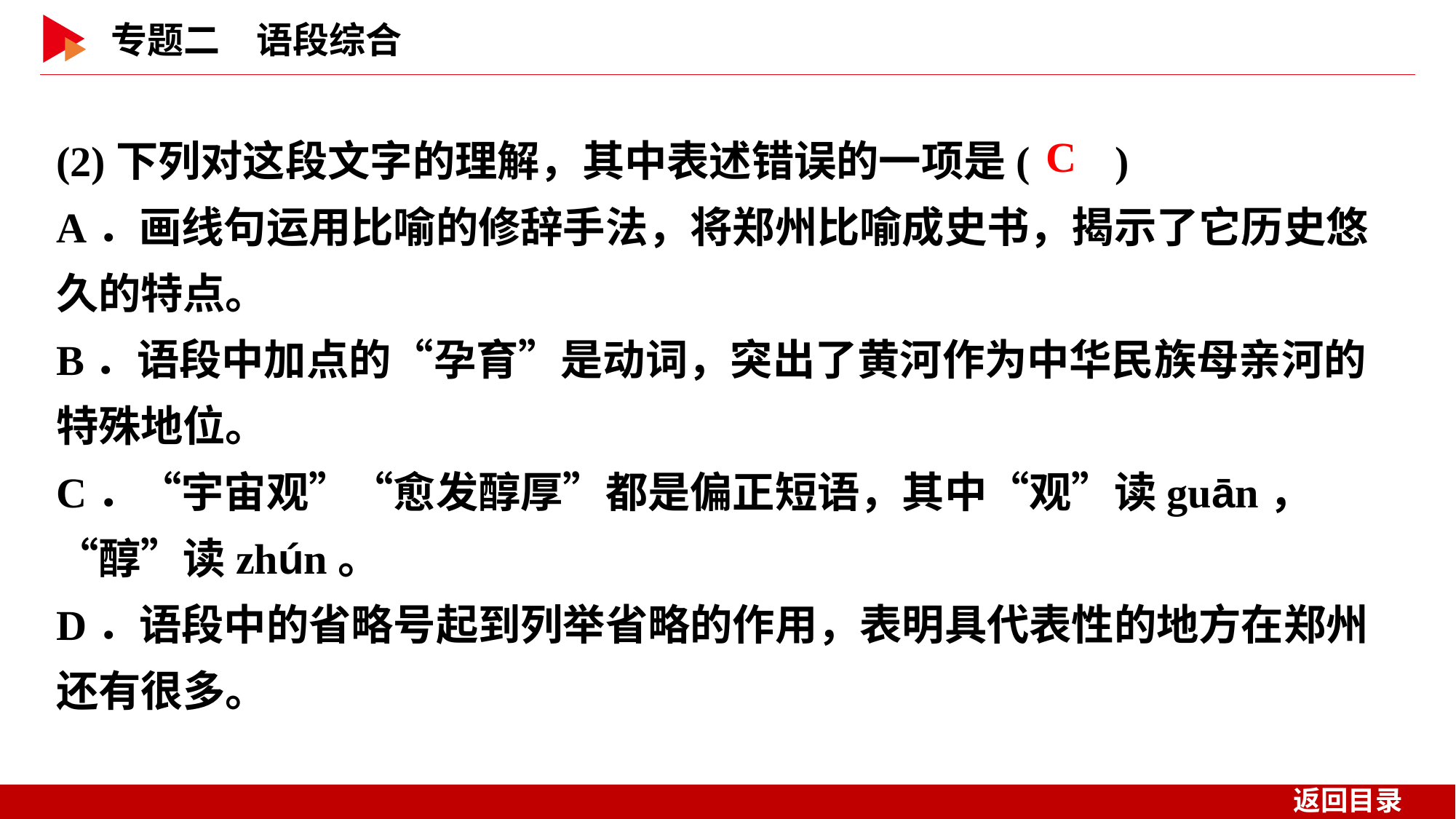

(2)下列对这段文字的理解，其中表述错误的一项是(        )
A．画线句运用比喻的修辞手法，将郑州比喻成史书，揭示了它历史悠久的特点。
B．语段中加点的“孕育”是动词，突出了黄河作为中华民族母亲河的特殊地位。
C．“宇宙观”“愈发醇厚”都是偏正短语，其中“观”读guān，“醇”读zhún。
D．语段中的省略号起到列举省略的作用，表明具代表性的地方在郑州还有很多。
   C